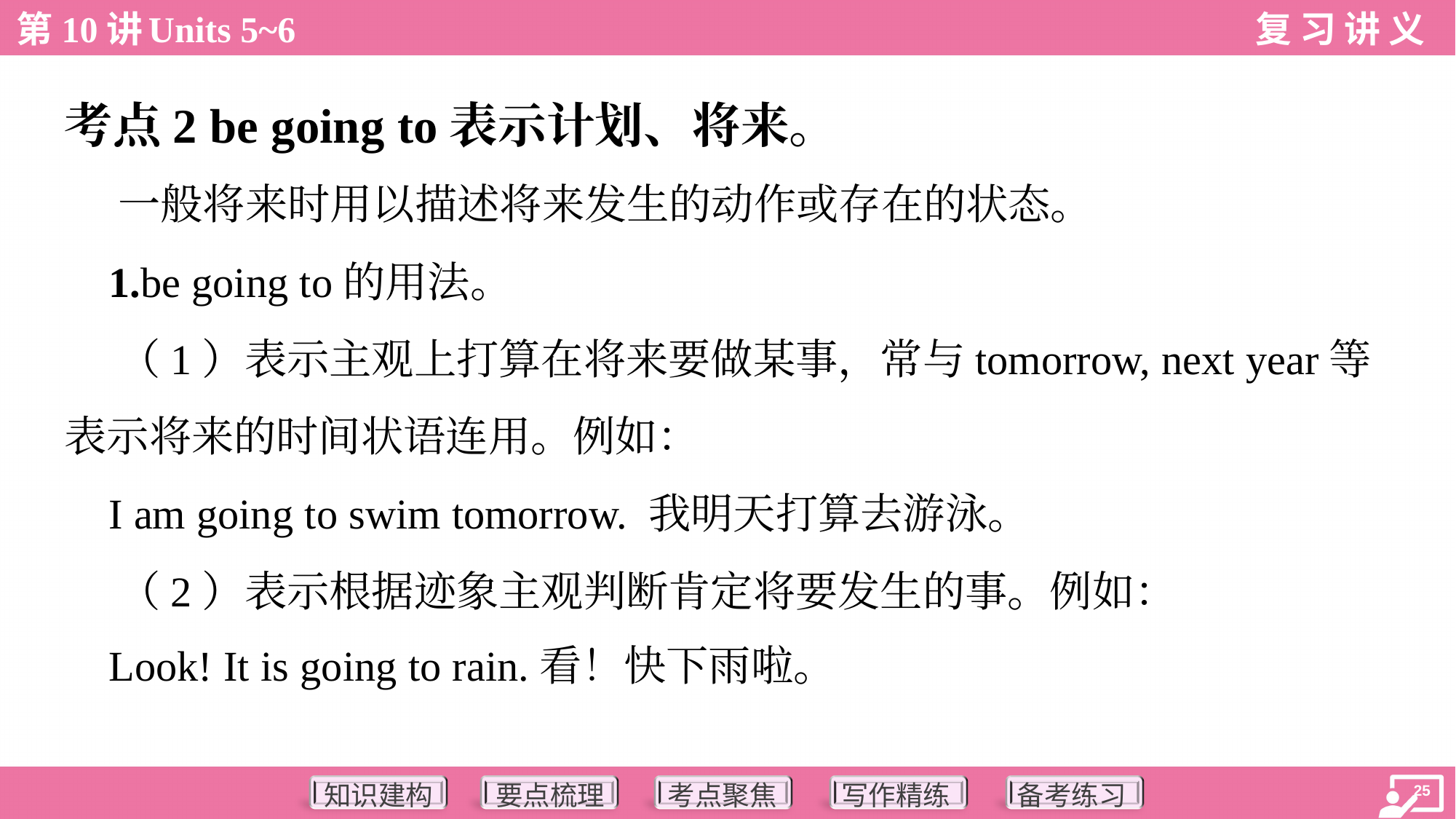

考点2 be going to表示计划、将来。
    一般将来时用以描述将来发生的动作或存在的状态。
    1.be going to的用法。
    （1）表示主观上打算在将来要做某事，常与tomorrow, next year等
表示将来的时间状语连用。例如：
    I am going to swim tomorrow. 我明天打算去游泳。
    （2）表示根据迹象主观判断肯定将要发生的事。例如：
    Look! It is going to rain.看！快下雨啦。